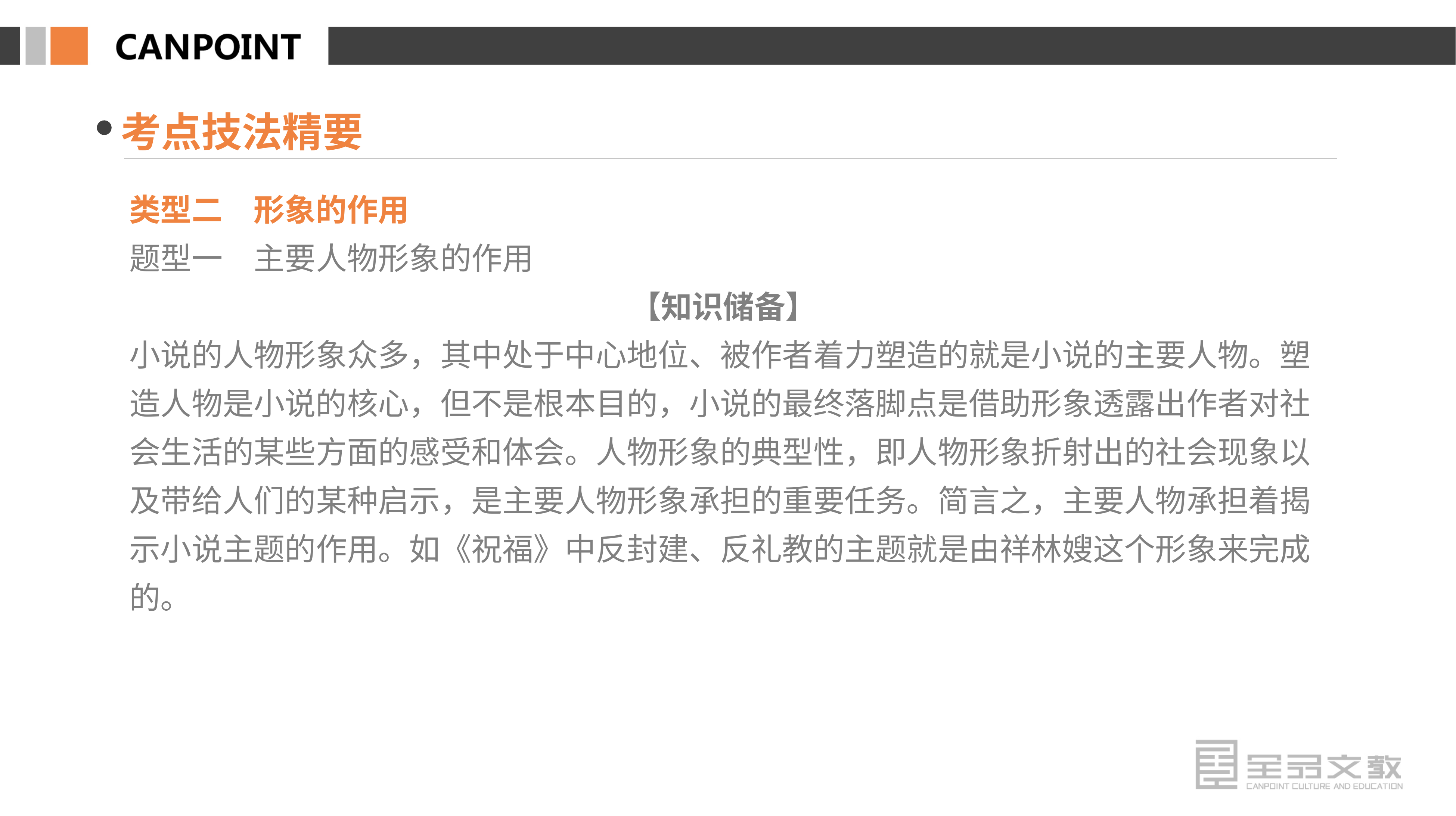

考点技法精要

类型二　形象的作用
题型一　主要人物形象的作用
【知识储备】
小说的人物形象众多，其中处于中心地位、被作者着力塑造的就是小说的主要人物。塑造人物是小说的核心，但不是根本目的，小说的最终落脚点是借助形象透露出作者对社会生活的某些方面的感受和体会。人物形象的典型性，即人物形象折射出的社会现象以及带给人们的某种启示，是主要人物形象承担的重要任务。简言之，主要人物承担着揭示小说主题的作用。如《祝福》中反封建、反礼教的主题就是由祥林嫂这个形象来完成的。